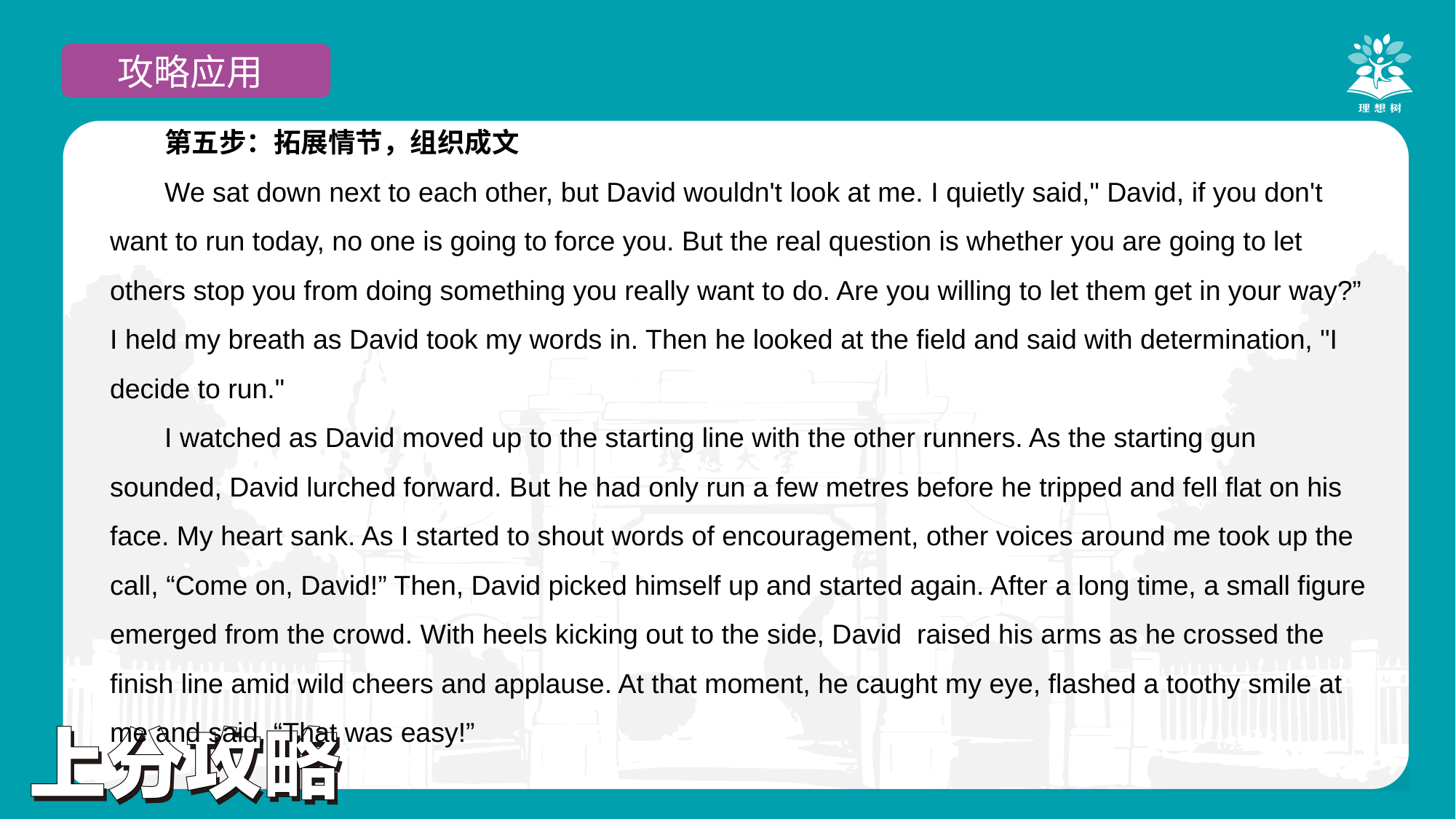

攻略应用
第五步：拓展情节，组织成文
We sat down next to each other, but David wouldn't look at me. I quietly said," David, if you don't want to run today, no one is going to force you. But the real question is whether you are going to let others stop you from doing something you really want to do. Are you willing to let them get in your way?” I held my breath as David took my words in. Then he looked at the field and said with determination, "I decide to run."
I watched as David moved up to the starting line with the other runners. As the starting gun sounded, David lurched forward. But he had only run a few metres before he tripped and fell flat on his face. My heart sank. As I started to shout words of encouragement, other voices around me took up the call, “Come on, David!” Then, David picked himself up and started again. After a long time, a small figure emerged from the crowd. With heels kicking out to the side, David  raised his arms as he crossed the finish line amid wild cheers and applause. At that moment, he caught my eye, flashed a toothy smile at me and said, “That was easy!”